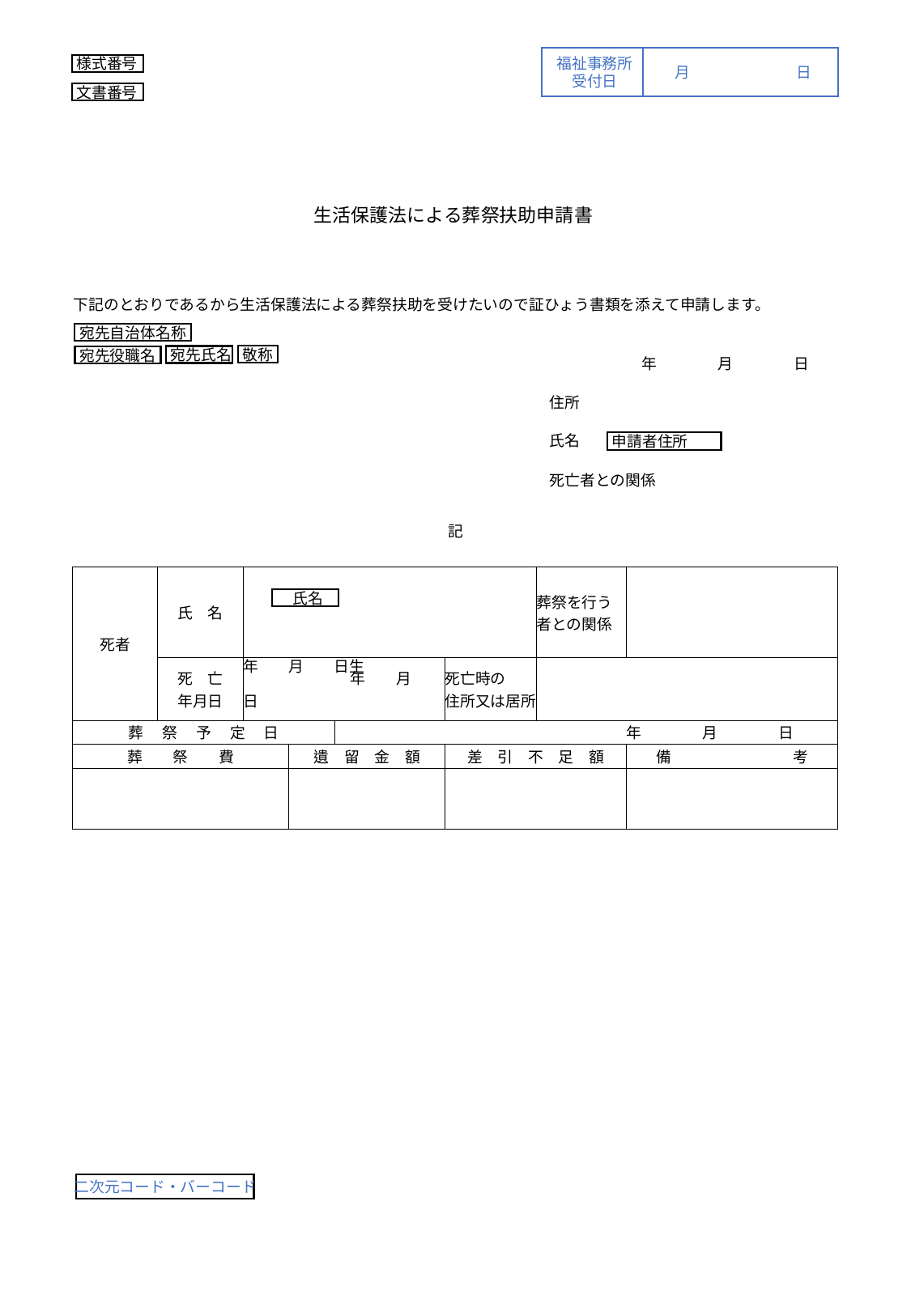

福祉事務所
受付日
月	日
様式番号
文書番号
生活保護法による葬祭扶助申請書
下記のとおりであるから生活保護法による葬祭扶助を受けたいので証ひょう書類を添えて申請します。

記
宛先自治体名称
敬称
宛先氏名
宛先役職名
　　　　　　年　　　　月　　　　日
住所
氏名
死亡者との関係
申請者住所
| 死者 | 氏　名 | 年　　月　　日生 |  |  |  | 葬祭を行う 者との関係 |  |
| --- | --- | --- | --- | --- | --- | --- | --- |
|  | 死　亡 年月日 | 年　　月　　日 |  |  | 死亡時の 住所又は居所 |  |  |
| 葬　 祭　 予 　定 　日 |  |  |  |  |  |  | 年　　　　月　　　　日 |
| 葬　　祭　　費 |  |  | 遺　留　金　額 |  | 差　引　不　足　額 |  | 備　　　　　　　　考 |
|  |  |  |  |  |  |  |  |
氏名
二次元コード・バーコード